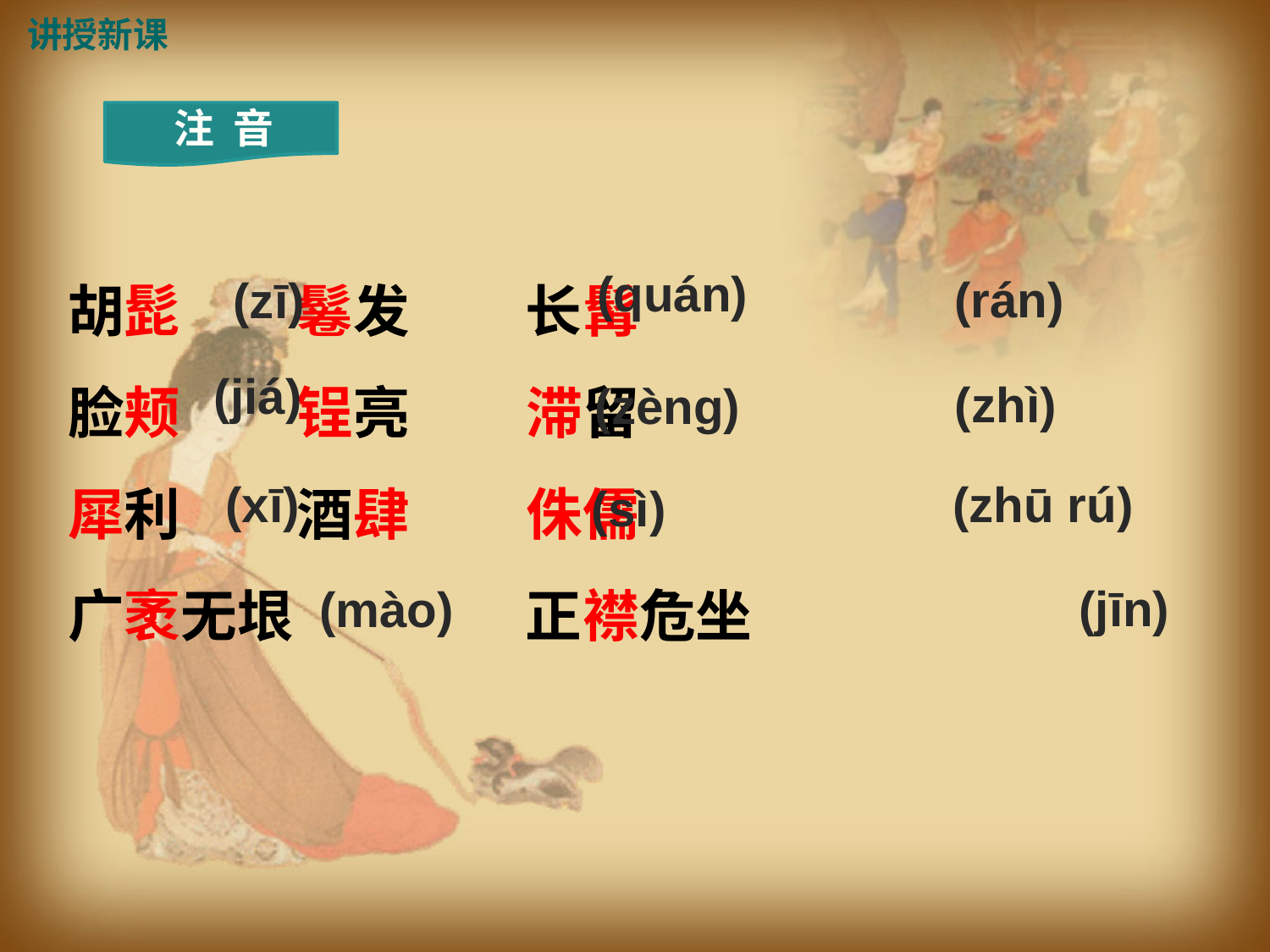

讲授新课
注  音

胡髭         鬈发         长髯
脸颊         锃亮         滞留
犀利         酒肆         侏儒
广袤无垠                  正襟危坐
(quán)
(rán)
(zī)
(jiá)
(zhì)
(zèng)
 (xī)
(zhū rú)
 (sì)
(jīn)
(mào)